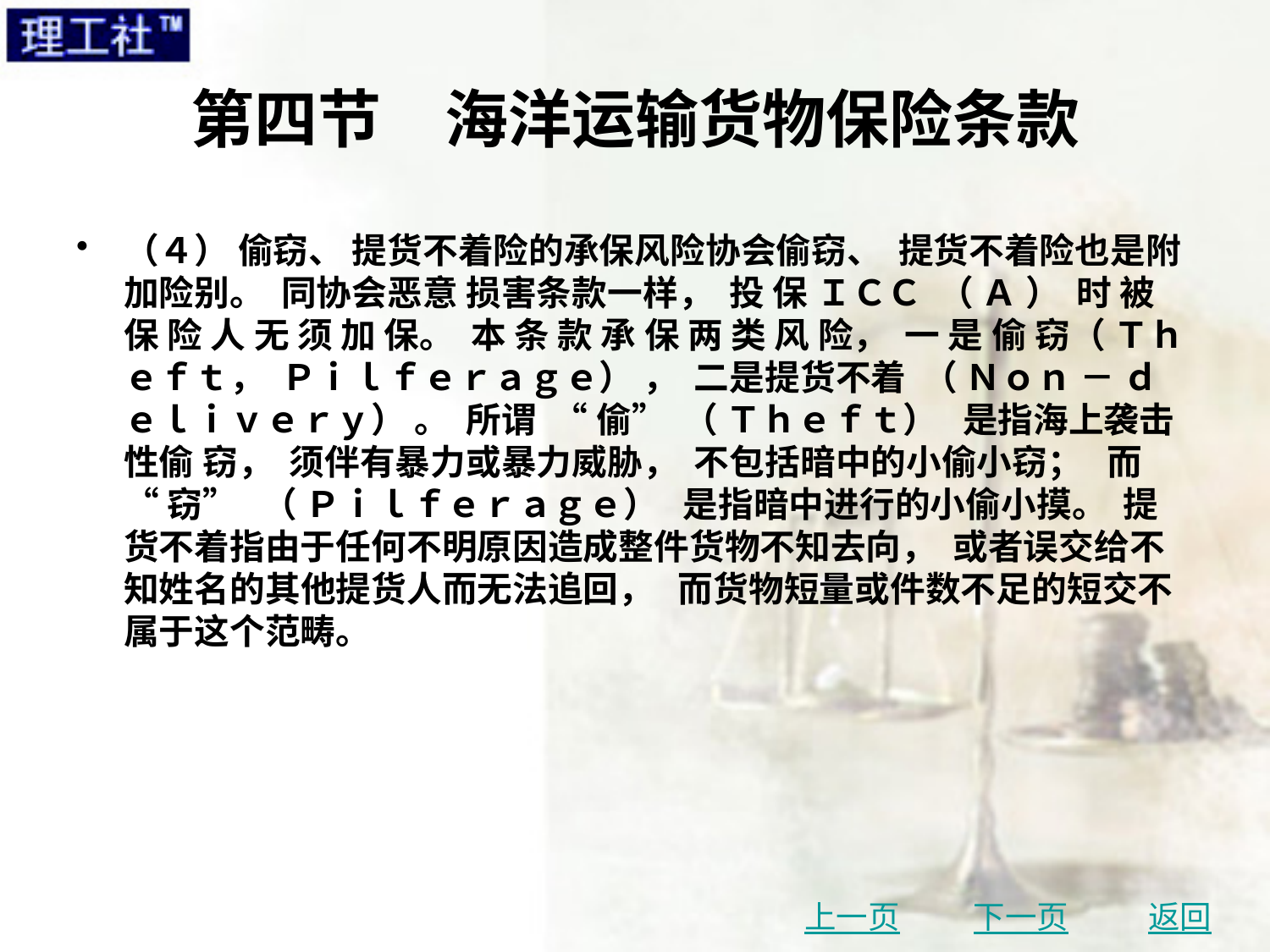

# 第四节　海洋运输货物保险条款
（４） 偷窃、 提货不着险的承保风险协会偷窃、  提货不着险也是附加险别。  同协会恶意 损害条款一样，  投 保 ＩＣＣ  （ Ａ ）  时 被 保 险 人 无 须 加 保。  本 条 款 承 保 两 类 风 险，  一 是 偷 窃（ Ｔｈｅｆｔ，  Ｐｉｌｆｅｒａｇｅ） ，  二是提货不着  （ Ｎｏｎ － ｄｅｌｉｖｅｒｙ） 。  所谓  “ 偷”  （ Ｔｈｅｆｔ）   是指海上袭击性偷 窃，  须伴有暴力或暴力威胁，  不包括暗中的小偷小窃；   而  “ 窃”   （ Ｐｉｌｆｅｒａｇｅ）   是指暗中进行的小偷小摸。  提货不着指由于任何不明原因造成整件货物不知去向，  或者误交给不知姓名的其他提货人而无法追回，   而货物短量或件数不足的短交不属于这个范畴。
上一页
下一页
返回